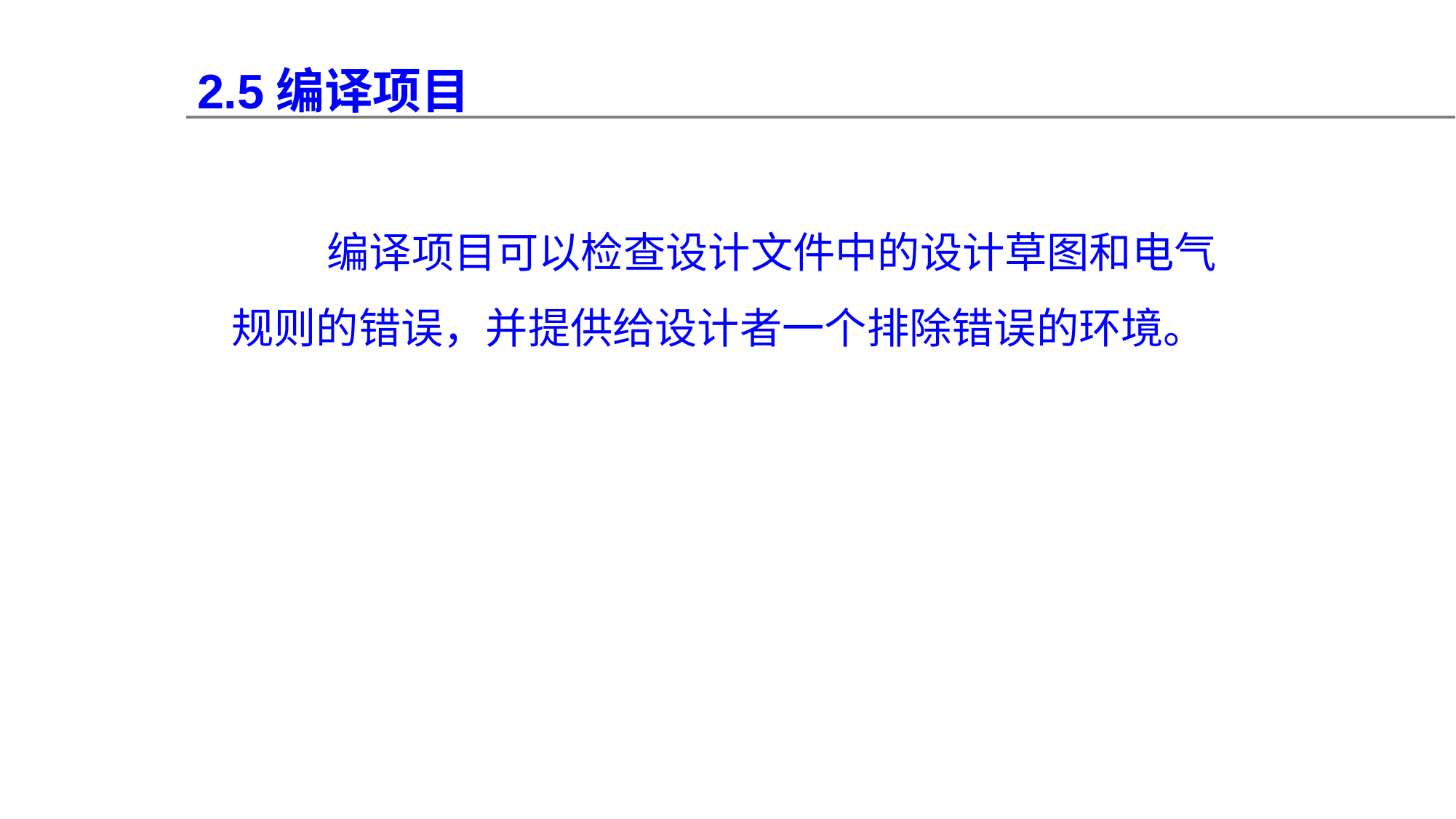

2.5编译项目
编译项目可以检查设计文件中的设计草图和电气规则的错误，并提供给设计者一个排除错误的环境。